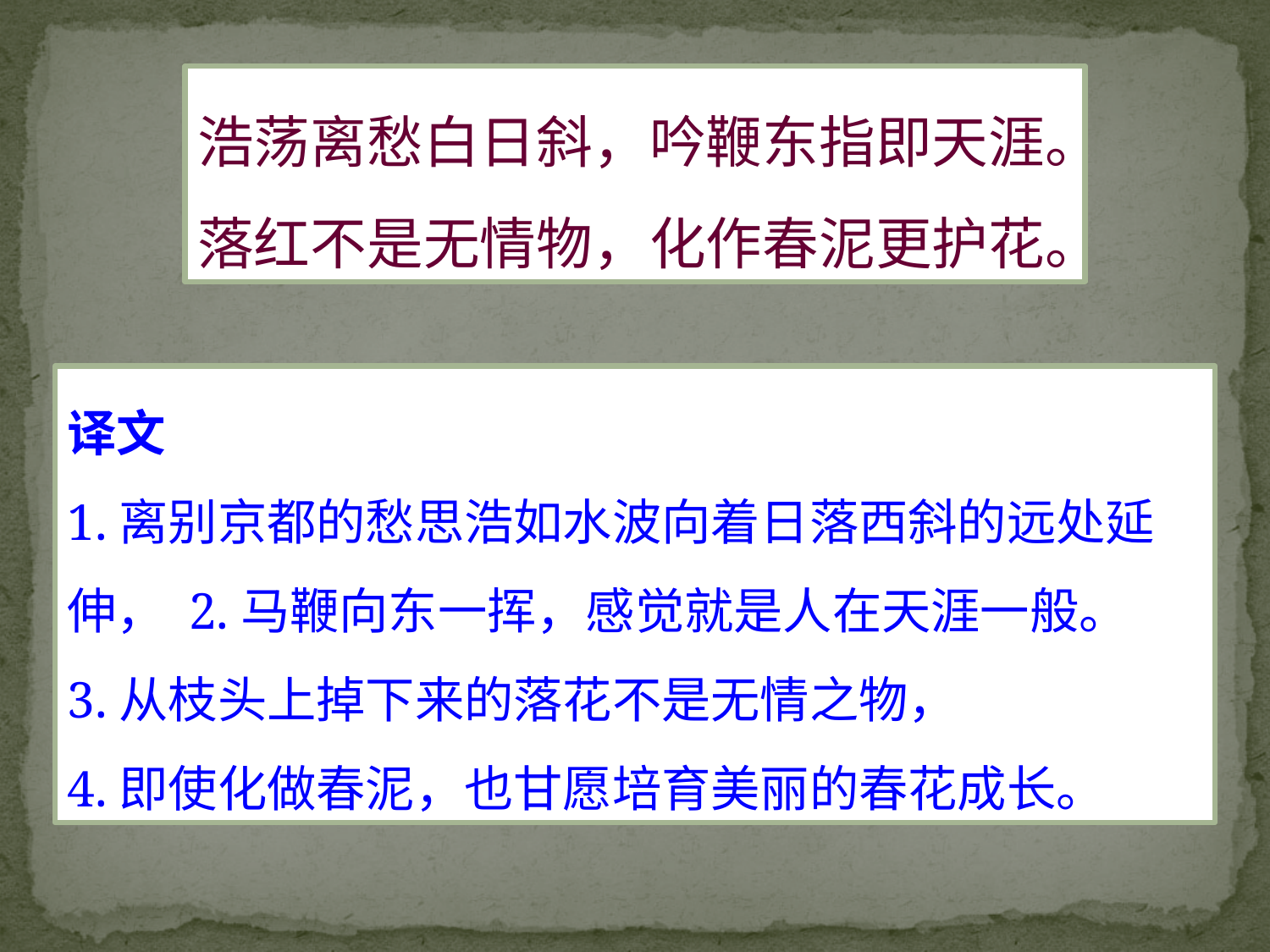

浩荡离愁白日斜，吟鞭东指即天涯。
落红不是无情物，化作春泥更护花。
译文
1.离别京都的愁思浩如水波向着日落西斜的远处延伸， 2.马鞭向东一挥，感觉就是人在天涯一般。
3.从枝头上掉下来的落花不是无情之物，
4.即使化做春泥，也甘愿培育美丽的春花成长。